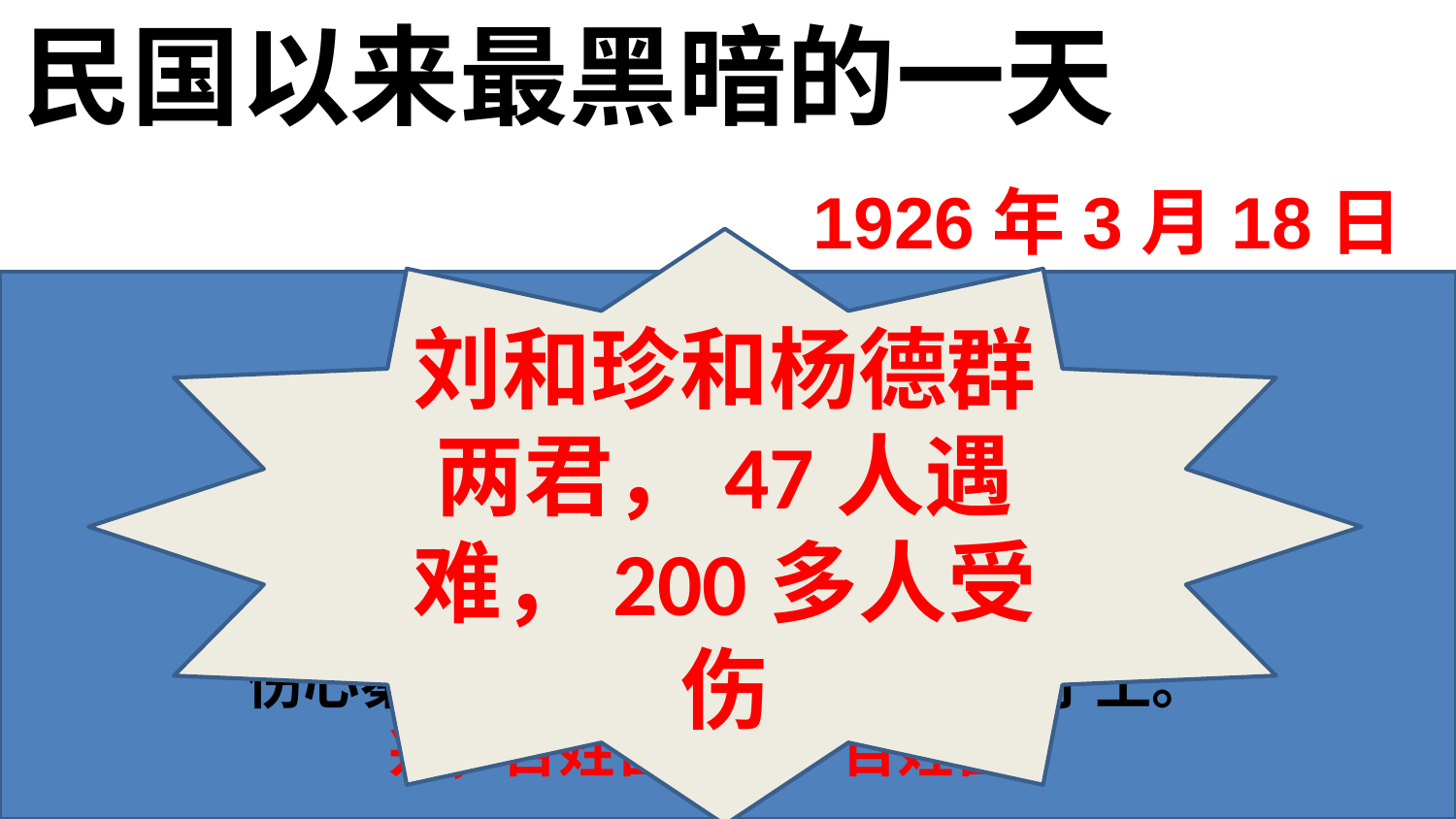

民国以来最黑暗的一天
1926年3月18日
刘和珍和杨德群两君，47人遇难，200多人受伤
山坡羊•潼关怀古
张养浩
峰峦如聚，波涛如怒。
山河表里潼关路。
望西都，意踌躇。
伤心秦汉经行处，宫阙万间都做了土。
兴，百姓苦，亡，百姓苦！
  北洋军阀统治时期，民国初年，军阀争权夺利，政治混
乱不堪，从1912年到1928年17年间，北洋政府换了47届内阁，长不过3年，短的只有一天。此时的鲁迅在北平居住
了10多年，期间发生过许多重大的事件，他早已看惯了“城头变幻大王旗”。对内镇压，对外妥协，军阀仰仗外国势力置人民于水深火热之中。
1924·11·24—1926·4·20年，段祺瑞临时政府。